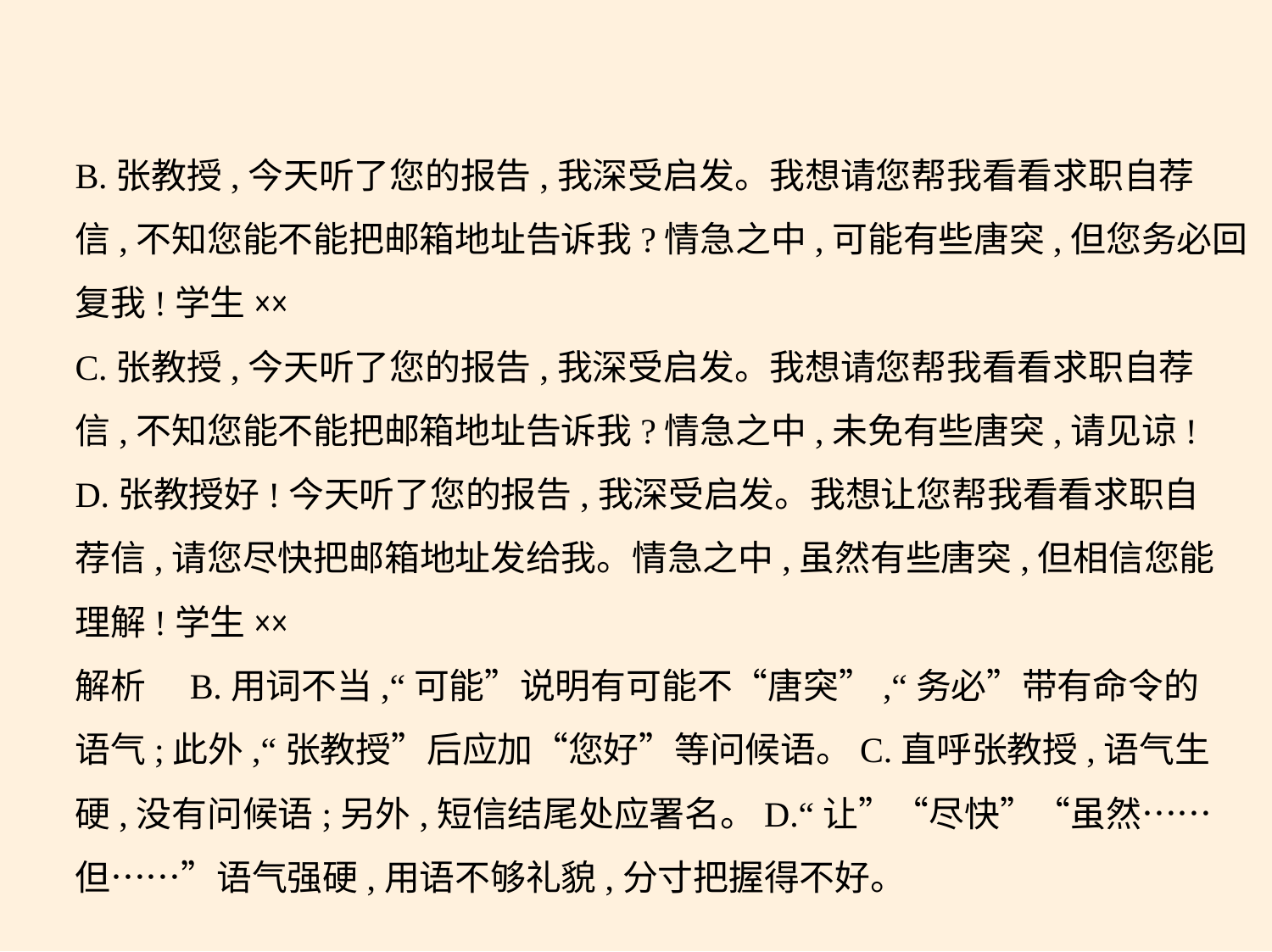

B.张教授,今天听了您的报告,我深受启发。我想请您帮我看看求职自荐
信,不知您能不能把邮箱地址告诉我?情急之中,可能有些唐突,但您务必回
复我!学生××
C.张教授,今天听了您的报告,我深受启发。我想请您帮我看看求职自荐
信,不知您能不能把邮箱地址告诉我?情急之中,未免有些唐突,请见谅!
D.张教授好!今天听了您的报告,我深受启发。我想让您帮我看看求职自
荐信,请您尽快把邮箱地址发给我。情急之中,虽然有些唐突,但相信您能
理解!学生××
解析　B.用词不当,“可能”说明有可能不“唐突”,“务必”带有命令的
语气;此外,“张教授”后应加“您好”等问候语。C.直呼张教授,语气生
硬,没有问候语;另外,短信结尾处应署名。D.“让”“尽快”“虽然……
但……”语气强硬,用语不够礼貌,分寸把握得不好。